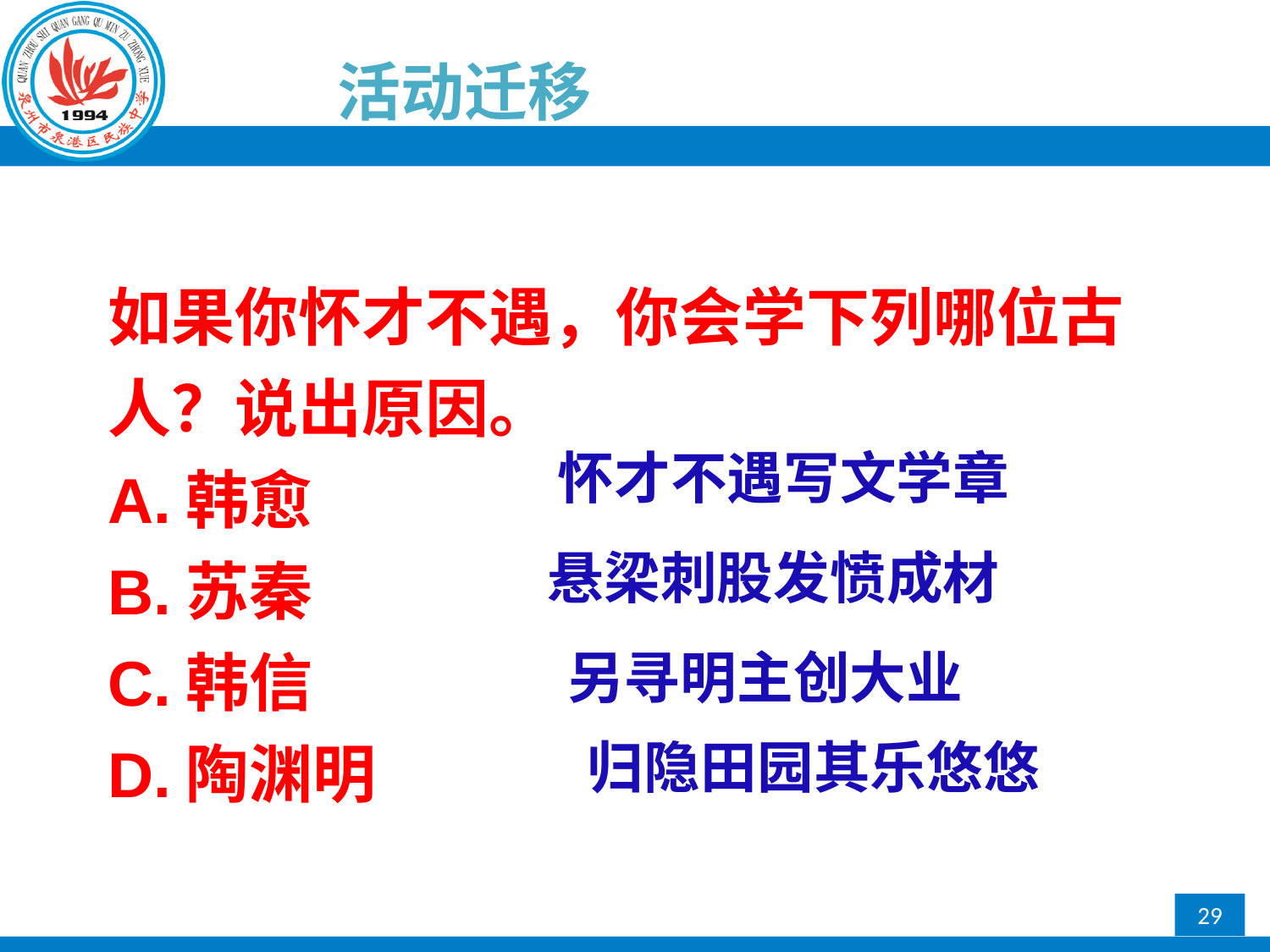

活动迁移
如果你怀才不遇，你会学下列哪位古人？说出原因。
A.韩愈
B.苏秦
C.韩信
D.陶渊明
怀才不遇写文学章
悬梁刺股发愤成材
另寻明主创大业
归隐田园其乐悠悠